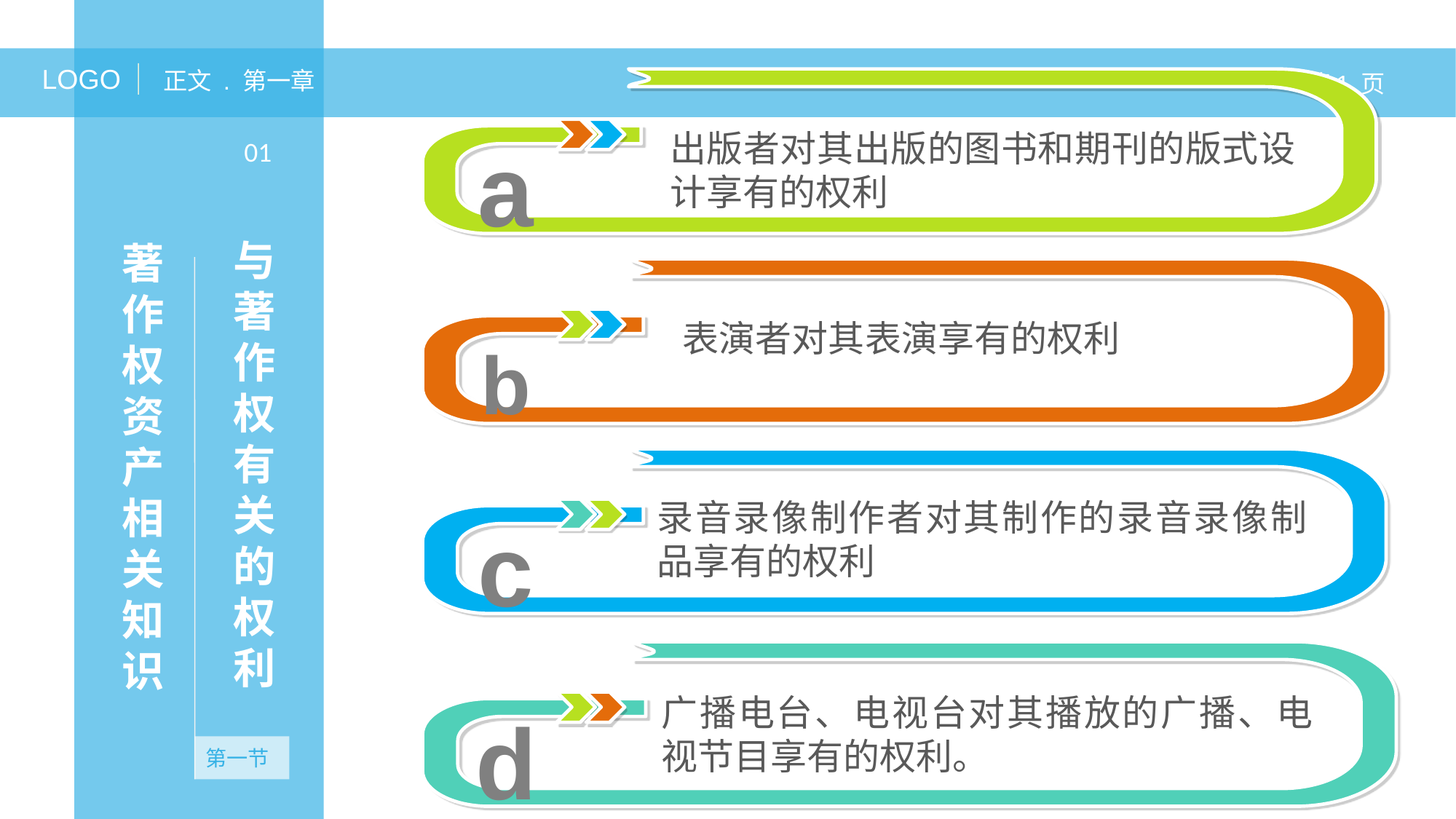

LOGO
正文 . 第一章

第1 页

a

出版者对其出版的图书和期刊的版式设计享有的权利
01
与著作权有关的权利
著作权资产相关知识

b

表演者对其表演享有的权利

c
录音录像制作者对其制作的录音录像制品享有的权利

d
广播电台、电视台对其播放的广播、电视节目享有的权利。

第一节